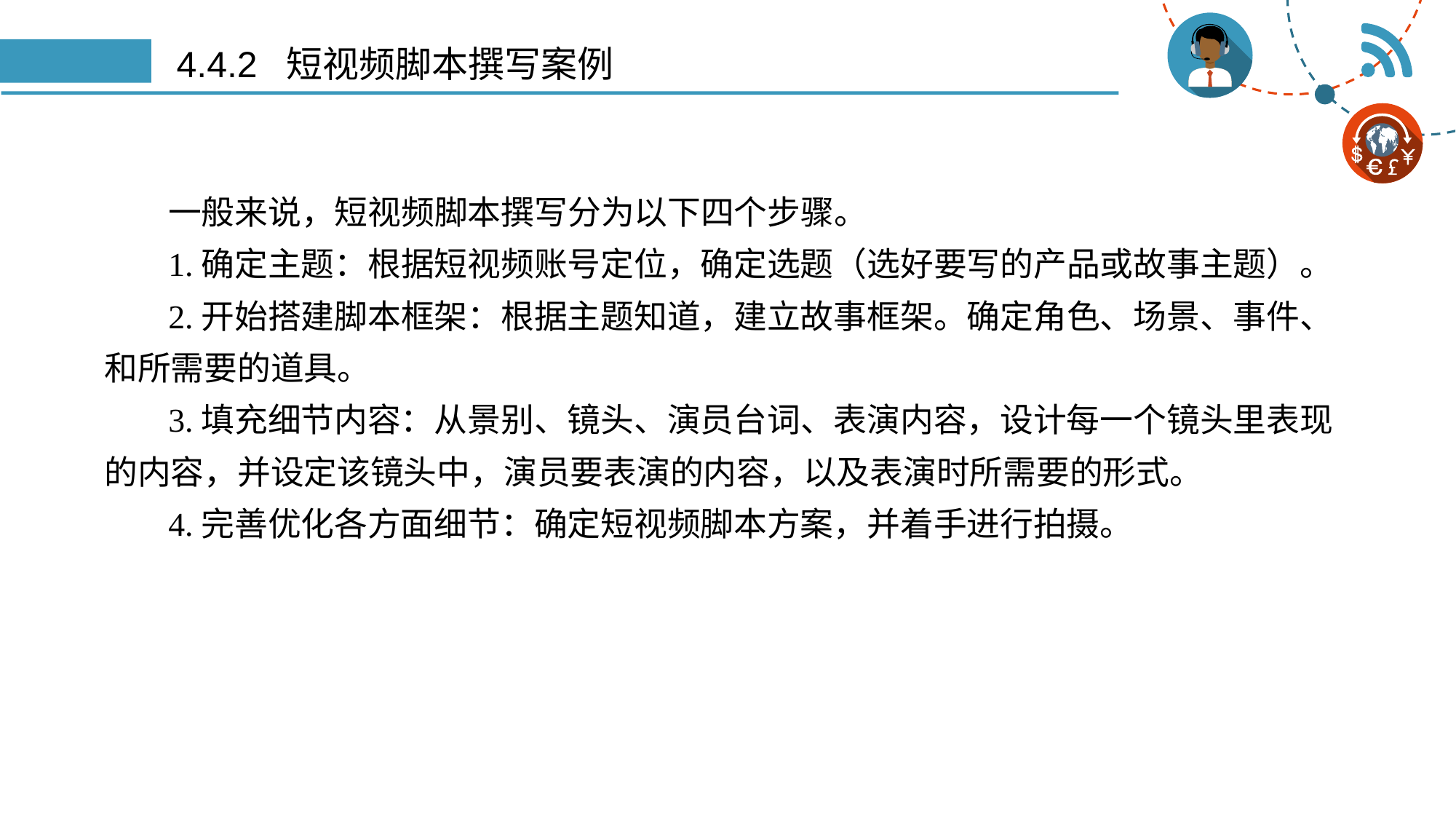

# 4.4.2  短视频脚本撰写案例
一般来说，短视频脚本撰写分为以下四个步骤。
1.确定主题：根据短视频账号定位，确定选题（选好要写的产品或故事主题）。
2.开始搭建脚本框架：根据主题知道，建立故事框架。确定角色、场景、事件、和所需要的道具。
3.填充细节内容：从景别、镜头、演员台词、表演内容，设计每一个镜头里表现的内容，并设定该镜头中，演员要表演的内容，以及表演时所需要的形式。
4.完善优化各方面细节：确定短视频脚本方案，并着手进行拍摄。